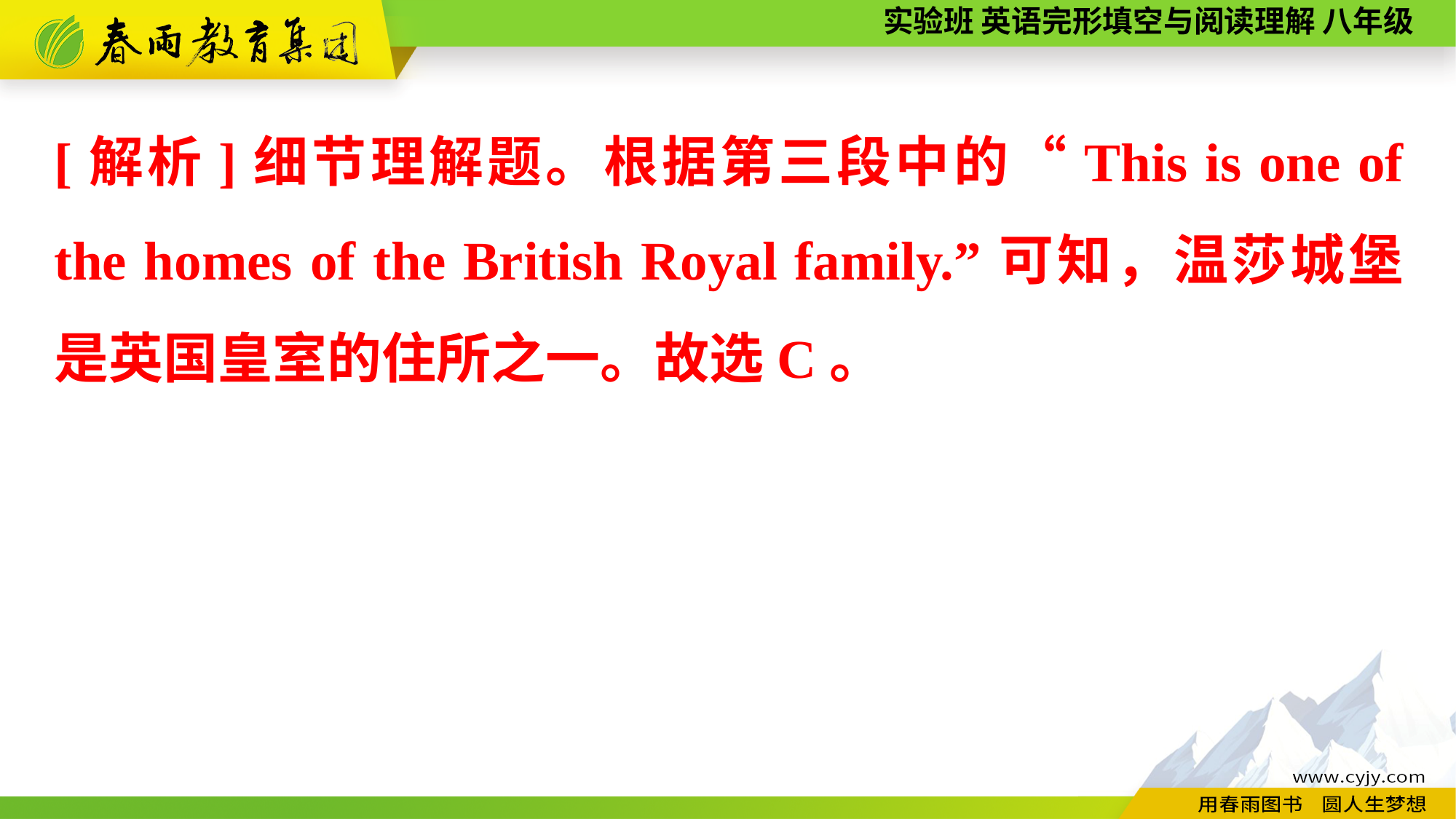

[解析]细节理解题。根据第三段中的“This is one of the homes of the British Royal family.”可知，温莎城堡是英国皇室的住所之一。故选C。